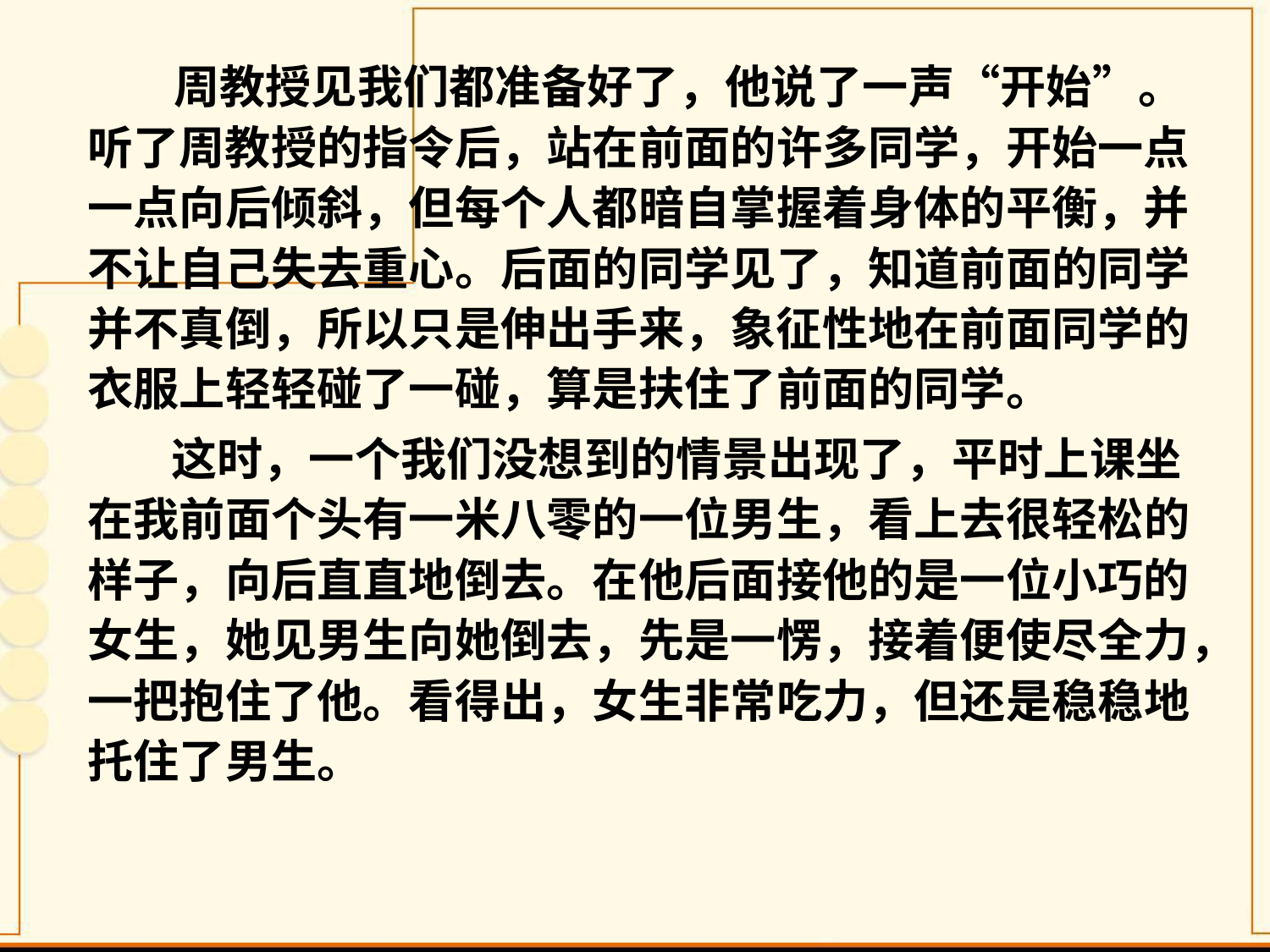

周教授见我们都准备好了，他说了一声“开始”。听了周教授的指令后，站在前面的许多同学，开始一点一点向后倾斜，但每个人都暗自掌握着身体的平衡，并不让自己失去重心。后面的同学见了，知道前面的同学并不真倒，所以只是伸出手来，象征性地在前面同学的衣服上轻轻碰了一碰，算是扶住了前面的同学。
       这时，一个我们没想到的情景出现了，平时上课坐在我前面个头有一米八零的一位男生，看上去很轻松的样子，向后直直地倒去。在他后面接他的是一位小巧的女生，她见男生向她倒去，先是一愣，接着便使尽全力，一把抱住了他。看得出，女生非常吃力，但还是稳稳地托住了男生。